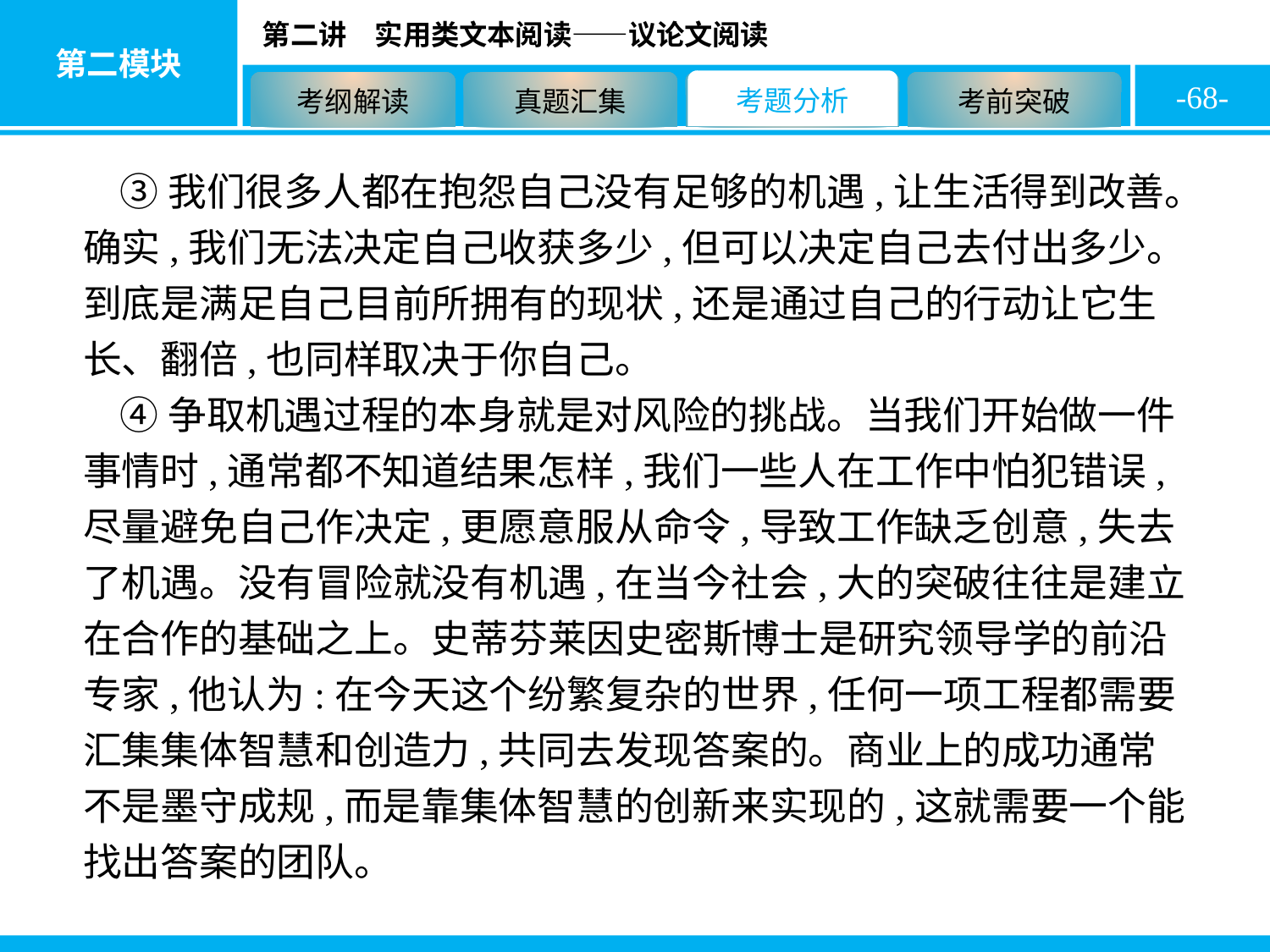

-68-
③我们很多人都在抱怨自己没有足够的机遇,让生活得到改善。确实,我们无法决定自己收获多少,但可以决定自己去付出多少。到底是满足自己目前所拥有的现状,还是通过自己的行动让它生长、翻倍,也同样取决于你自己。
④争取机遇过程的本身就是对风险的挑战。当我们开始做一件事情时,通常都不知道结果怎样,我们一些人在工作中怕犯错误,尽量避免自己作决定,更愿意服从命令,导致工作缺乏创意,失去了机遇。没有冒险就没有机遇,在当今社会,大的突破往往是建立在合作的基础之上。史蒂芬莱因史密斯博士是研究领导学的前沿专家,他认为:在今天这个纷繁复杂的世界,任何一项工程都需要汇集集体智慧和创造力,共同去发现答案的。商业上的成功通常不是墨守成规,而是靠集体智慧的创新来实现的,这就需要一个能找出答案的团队。